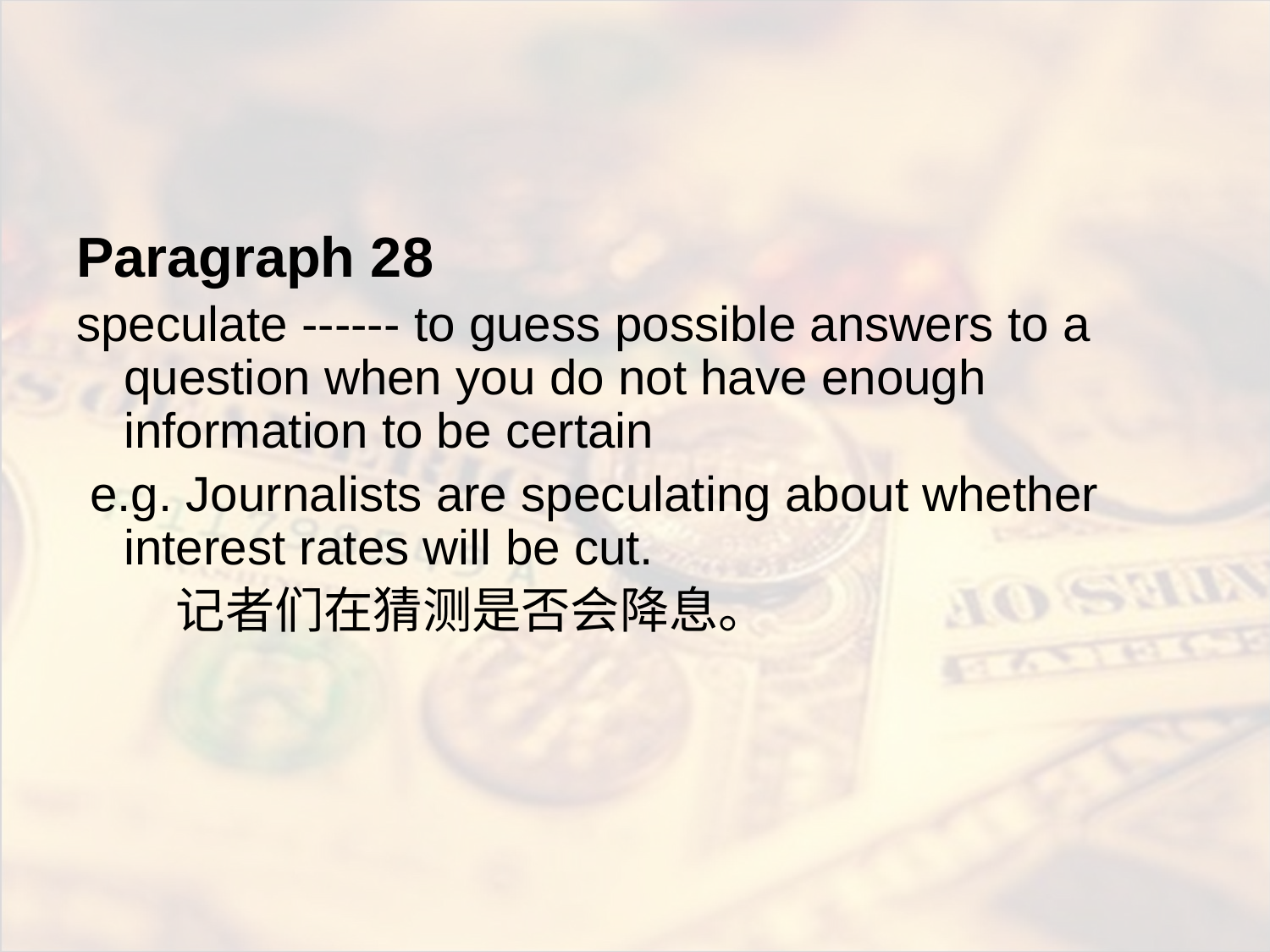

#
Paragraph 28
speculate ------ to guess possible answers to a question when you do not have enough information to be certain
 e.g. Journalists are speculating about whether interest rates will be cut.
        记者们在猜测是否会降息。